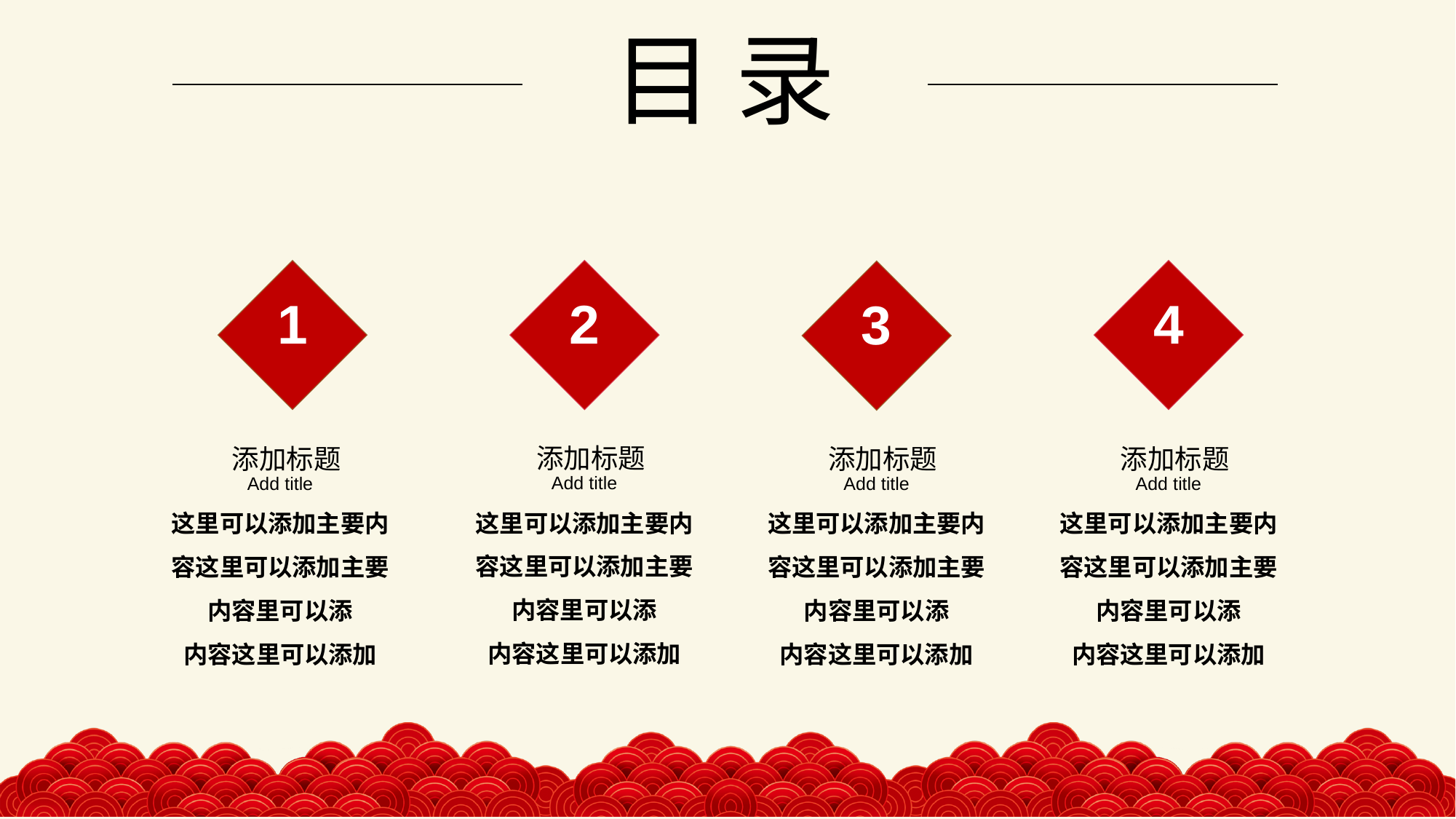

目 录

1

2

4

3
 添加标题
Add title
这里可以添加主要内容这里可以添加主要内容里可以添
内容这里可以添加
 添加标题
Add title
这里可以添加主要内容这里可以添加主要内容里可以添
内容这里可以添加
 添加标题
Add title
这里可以添加主要内容这里可以添加主要内容里可以添
内容这里可以添加
 添加标题
Add title
这里可以添加主要内容这里可以添加主要内容里可以添
内容这里可以添加